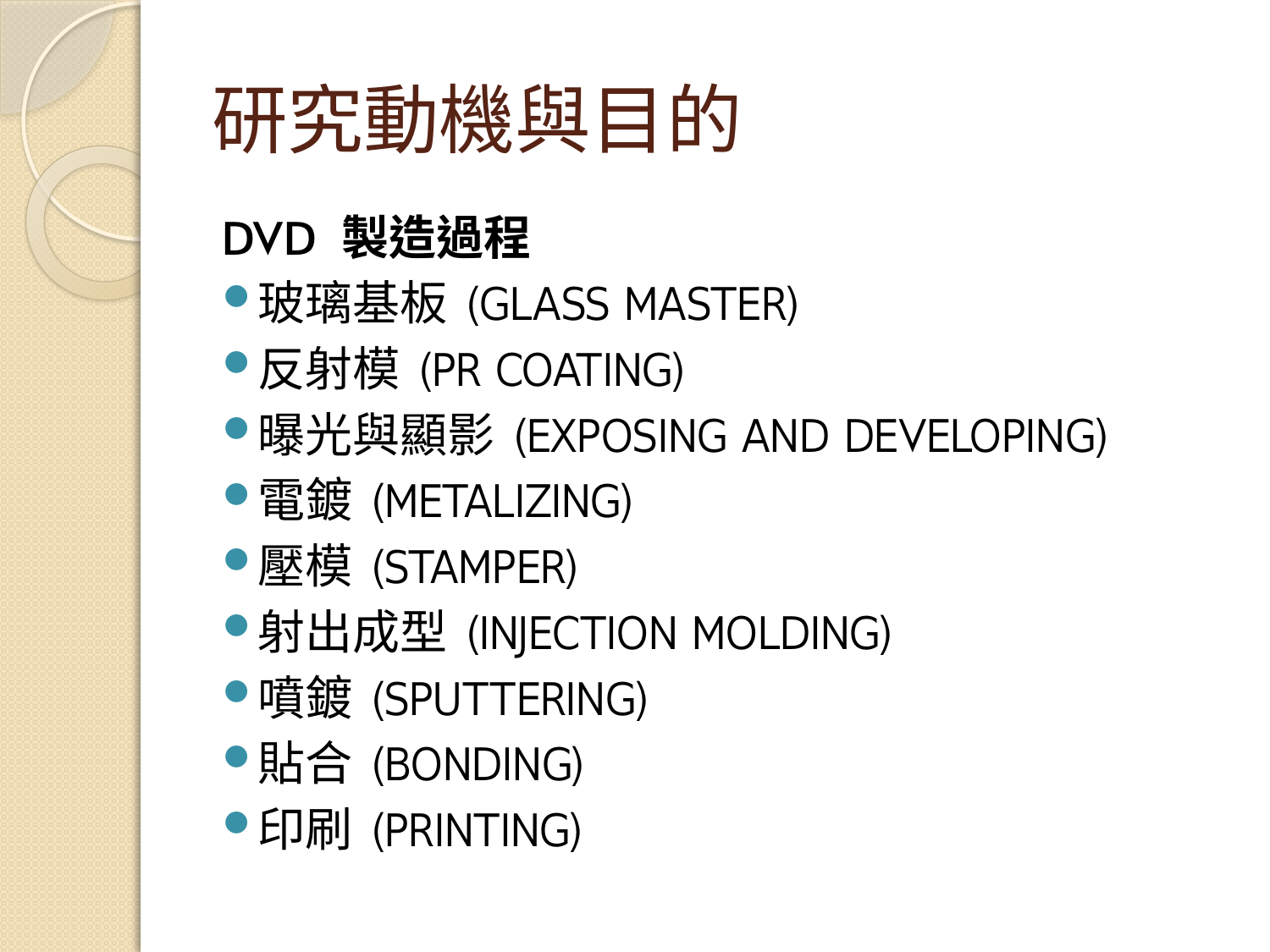

# 研究動機與目的
DVD 製造過程
玻璃基板 (GLASS MASTER)
反射模 (PR COATING)
曝光與顯影 (EXPOSING AND DEVELOPING)
電鍍 (METALIZING)
壓模 (STAMPER)
射出成型 (INJECTION MOLDING)
噴鍍 (SPUTTERING)
貼合 (BONDING)
印刷 (PRINTING)